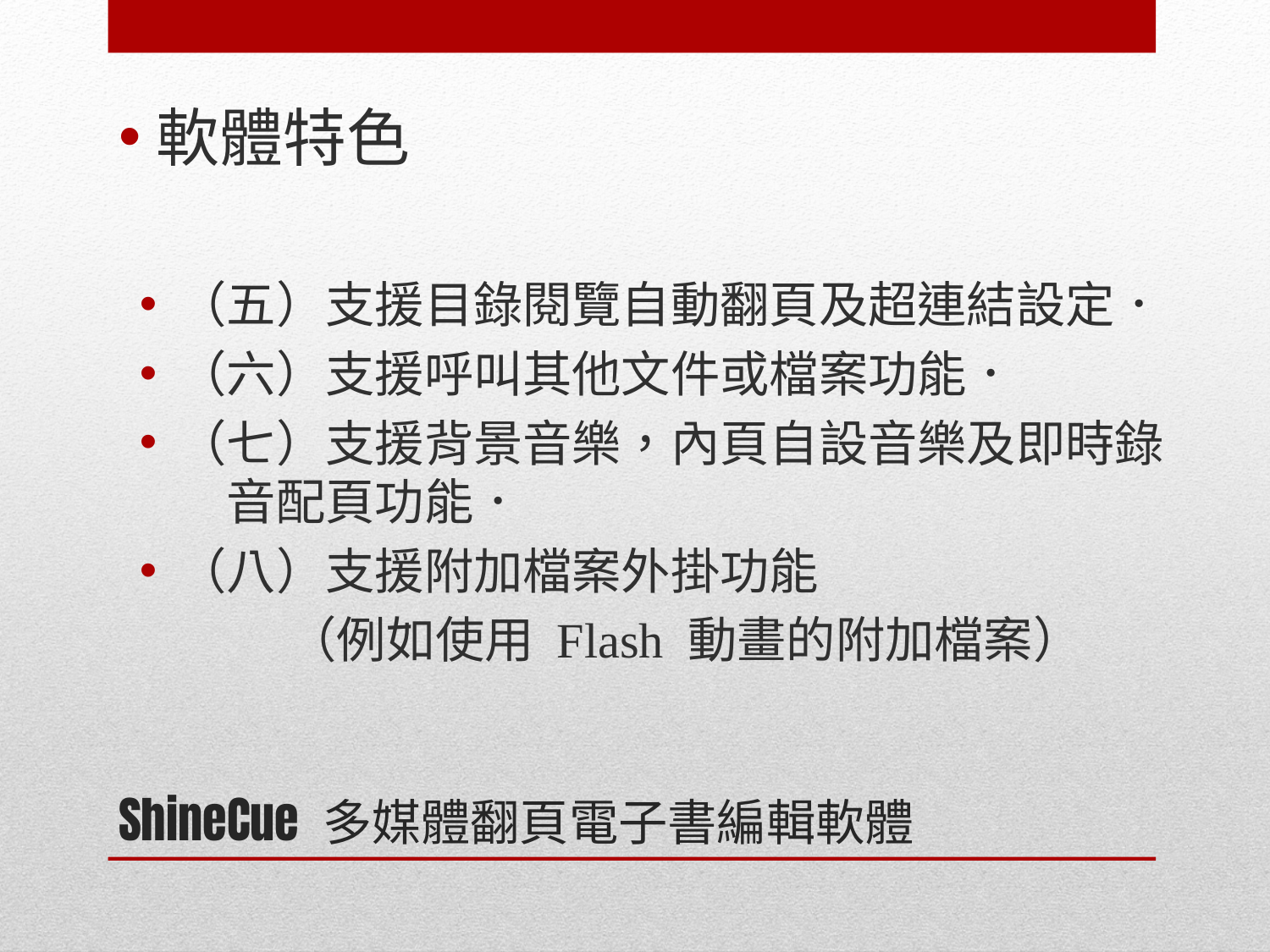

軟體特色
（五）支援目錄閱覽自動翻頁及超連結設定．
（六）支援呼叫其他文件或檔案功能．
（七）支援背景音樂，內頁自設音樂及即時錄	　音配頁功能．
（八）支援附加檔案外掛功能
　　　（例如使用 Flash 動畫的附加檔案）
# ShineCue 多媒體翻頁電子書編輯軟體